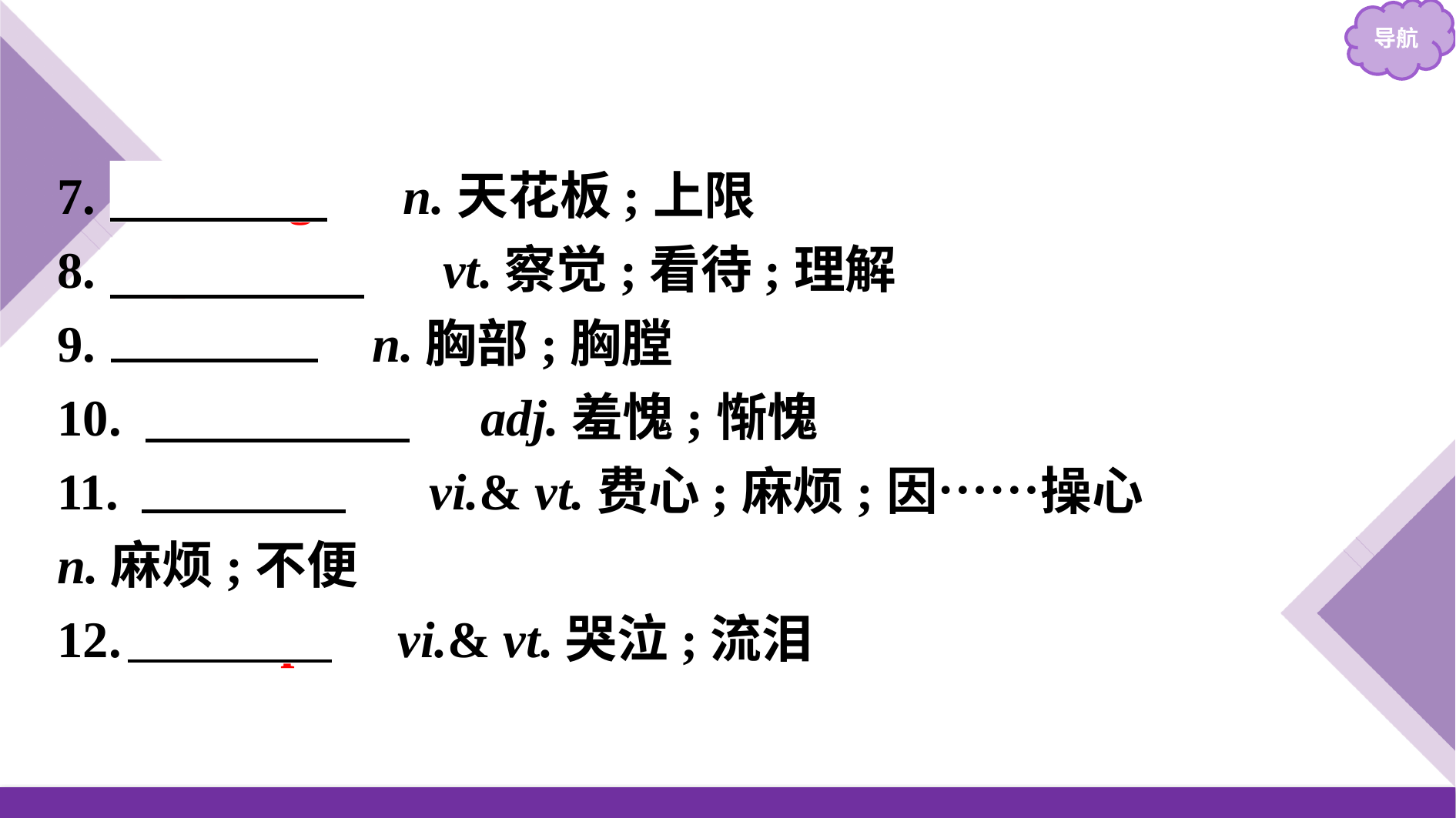

7.　ceiling　 n.天花板;上限
8.　perceive　 vt.察觉;看待;理解
9.　chest　 n.胸部;胸膛
10.　ashamed　 adj.羞愧;惭愧
11.　bother　 vi.& vt.费心;麻烦;因……操心
n.麻烦;不便
12.　weep　 vi.& vt.哭泣;流泪